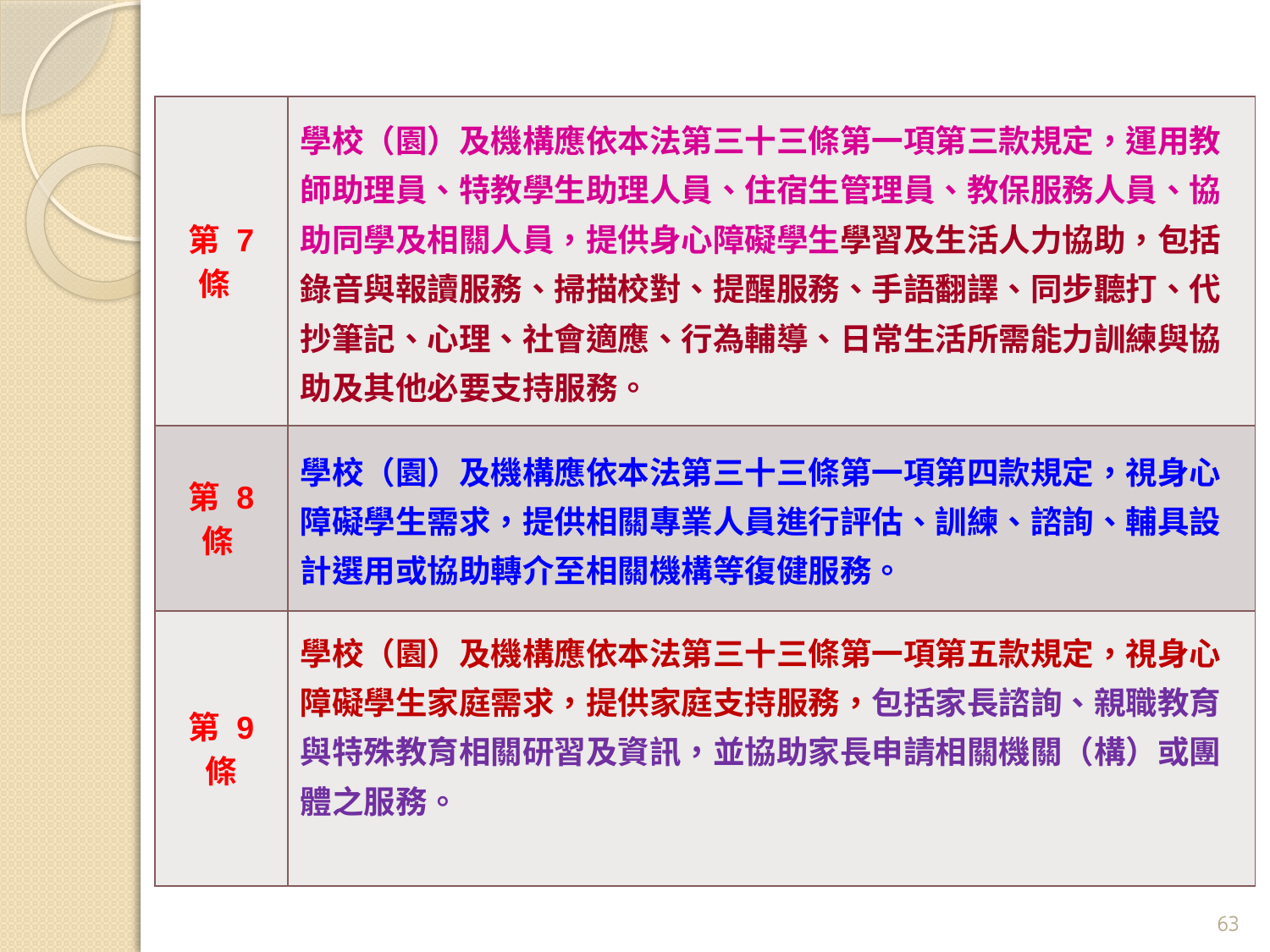

| 第 7 條 | 學校（園）及機構應依本法第三十三條第一項第三款規定，運用教師助理員、特教學生助理人員、住宿生管理員、教保服務人員、協助同學及相關人員，提供身心障礙學生學習及生活人力協助，包括錄音與報讀服務、掃描校對、提醒服務、手語翻譯、同步聽打、代抄筆記、心理、社會適應、行為輔導、日常生活所需能力訓練與協助及其他必要支持服務。 |
| --- | --- |
| 第 8 條 | 學校（園）及機構應依本法第三十三條第一項第四款規定，視身心障礙學生需求，提供相關專業人員進行評估、訓練、諮詢、輔具設計選用或協助轉介至相關機構等復健服務。 |
| 第 9 條 | 學校（園）及機構應依本法第三十三條第一項第五款規定，視身心障礙學生家庭需求，提供家庭支持服務，包括家長諮詢、親職教育與特殊教育相關研習及資訊，並協助家長申請相關機關（構）或團體之服務。 |
63